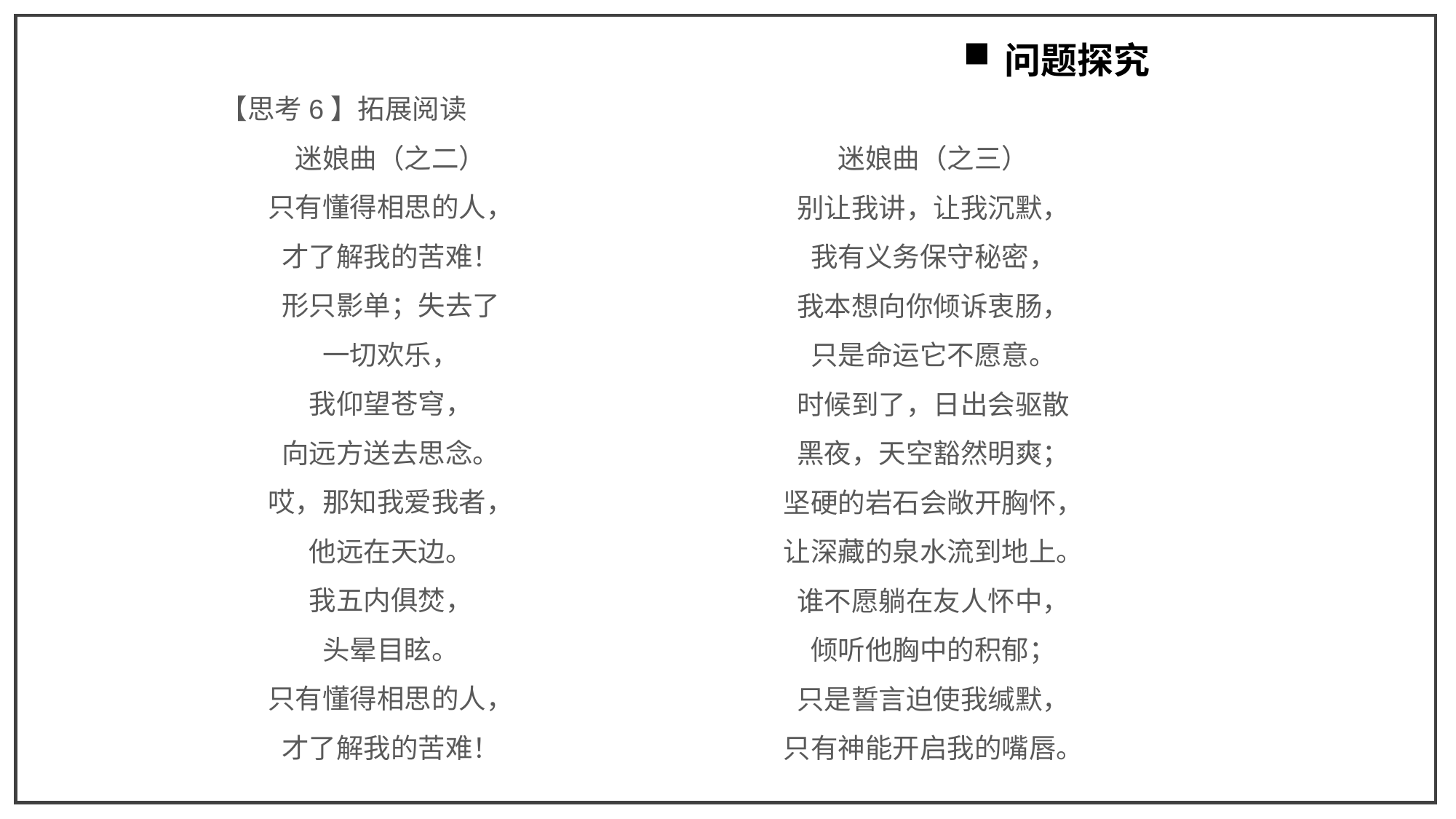

问题探究
【思考6】拓展阅读
迷娘曲（之二）
只有懂得相思的人，
才了解我的苦难！
形只影单；失去了
一切欢乐，
我仰望苍穹，
向远方送去思念。
哎，那知我爱我者，
他远在天边。
我五内俱焚，
头晕目眩。
只有懂得相思的人，
才了解我的苦难！
迷娘曲（之三）
别让我讲，让我沉默，
我有义务保守秘密，
我本想向你倾诉衷肠，
只是命运它不愿意。
时候到了，日出会驱散
黑夜，天空豁然明爽；
坚硬的岩石会敞开胸怀，
让深藏的泉水流到地上。
谁不愿躺在友人怀中，
倾听他胸中的积郁；
只是誓言迫使我缄默，
只有神能开启我的嘴唇。